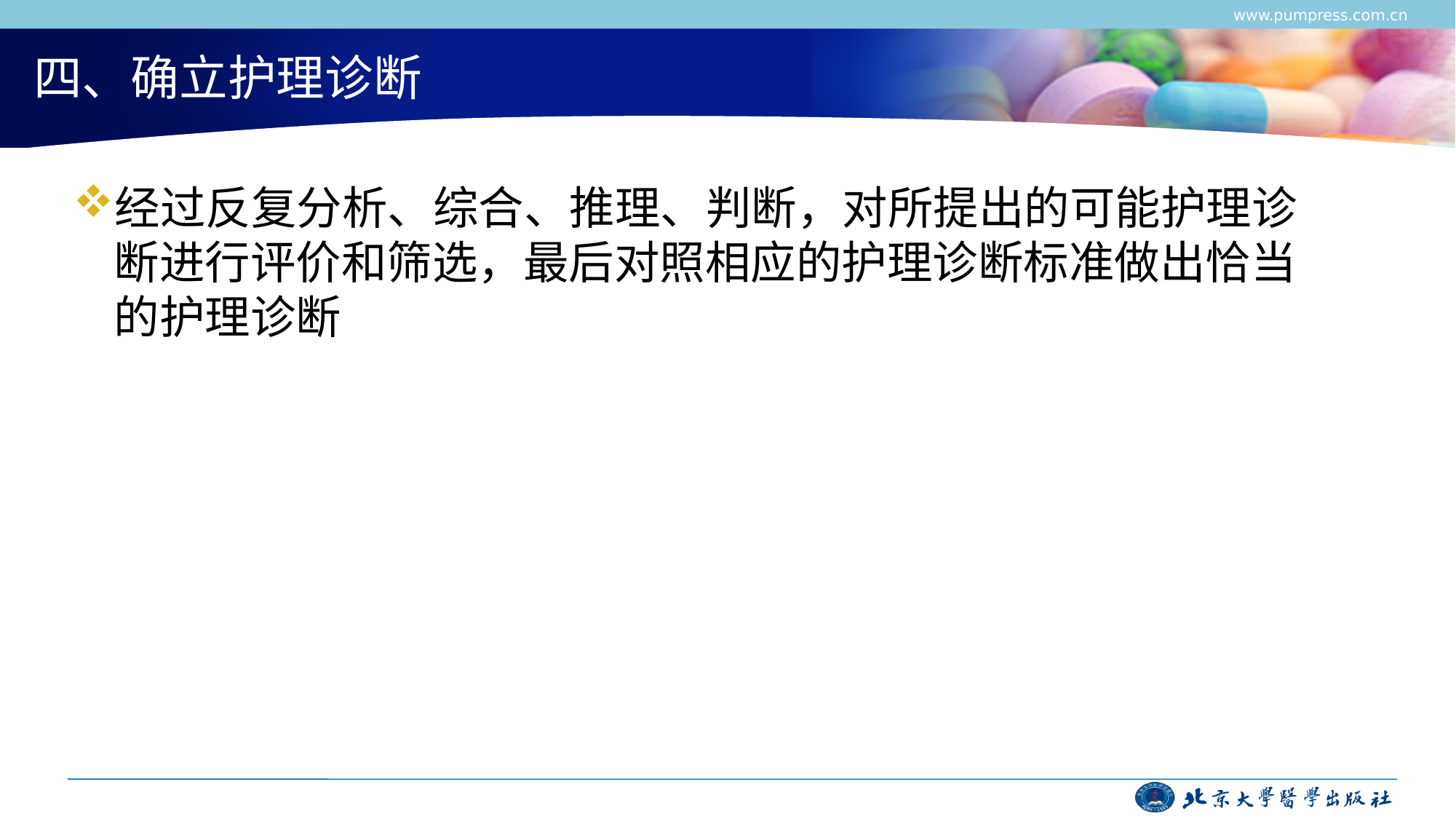

www.pumpress.com.cn
# 四、确立护理诊断
经过反复分析、综合、推理、判断，对所提出的可能护理诊断进行评价和筛选，最后对照相应的护理诊断标准做出恰当的护理诊断